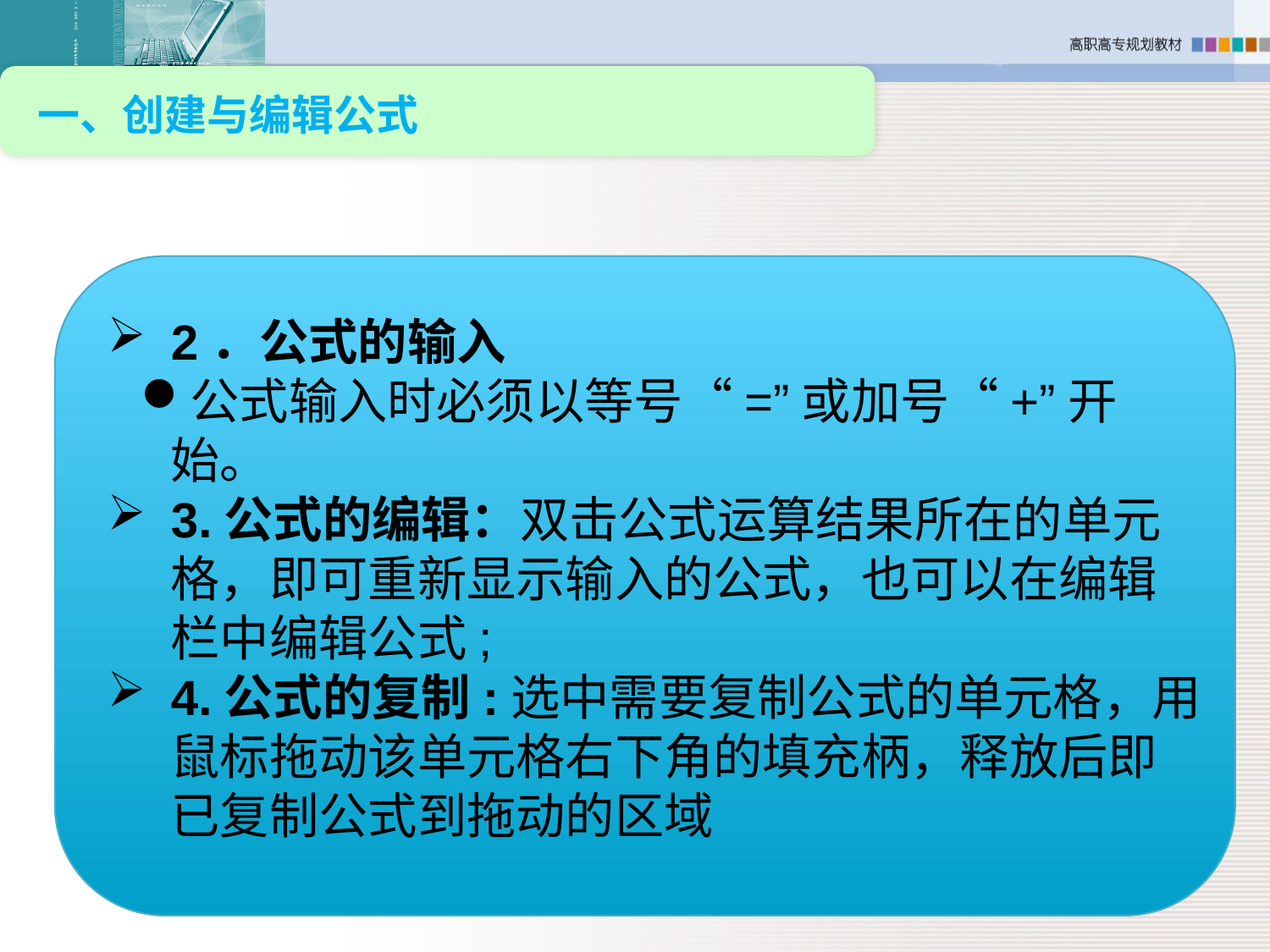

一、创建与编辑公式

2．公式的输入
公式输入时必须以等号“=”或加号“+”开始。
3.公式的编辑：双击公式运算结果所在的单元格，即可重新显示输入的公式，也可以在编辑栏中编辑公式;
4.公式的复制:选中需要复制公式的单元格，用鼠标拖动该单元格右下角的填充柄，释放后即已复制公式到拖动的区域